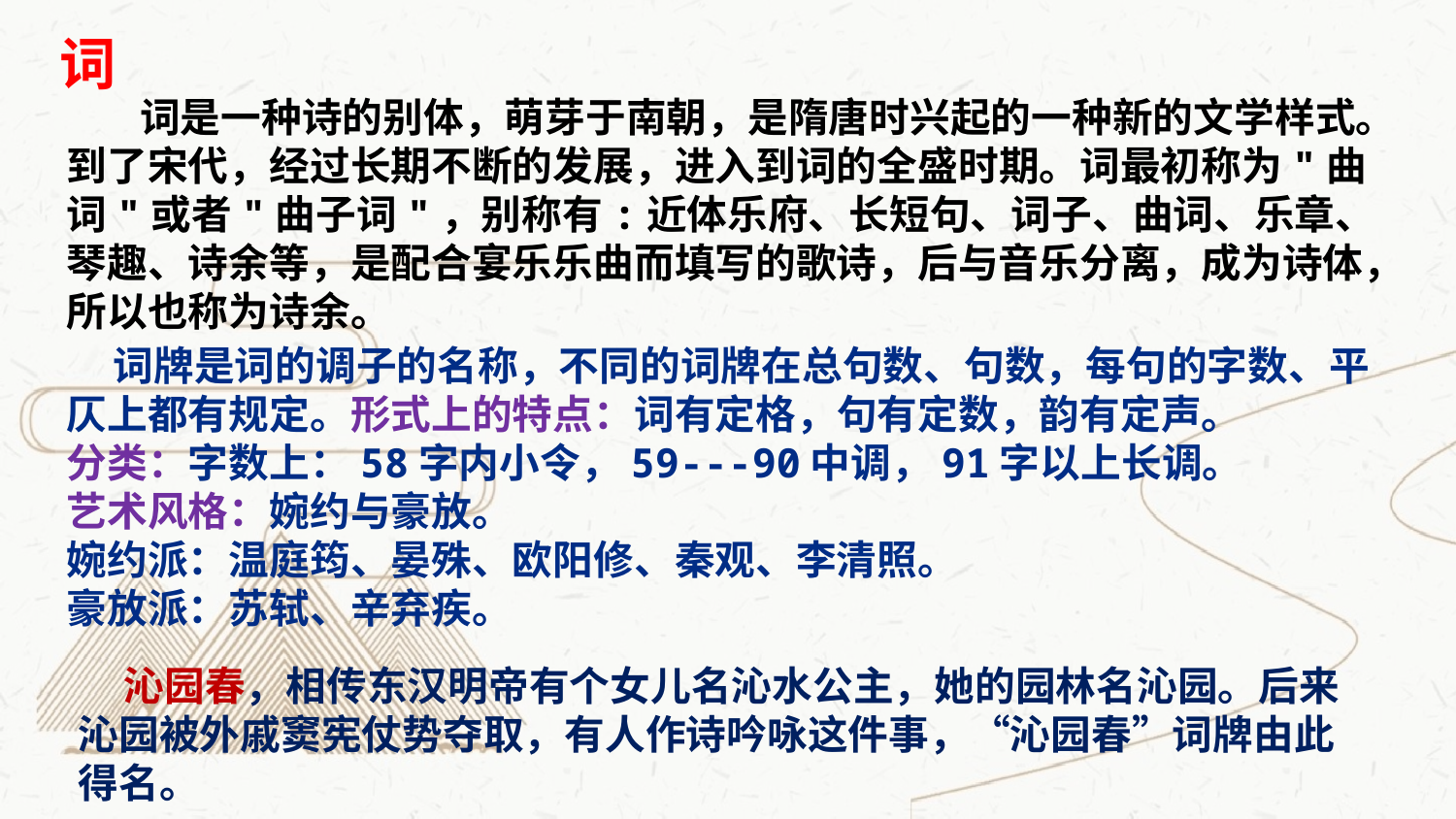

词
         词是一种诗的别体，萌芽于南朝，是隋唐时兴起的一种新的文学样式。到了宋代，经过长期不断的发展，进入到词的全盛时期。词最初称为"曲词"或者"曲子词"，别称有:近体乐府、长短句、词子、曲词、乐章、琴趣、诗余等，是配合宴乐乐曲而填写的歌诗，后与音乐分离，成为诗体，所以也称为诗余。

    词牌是词的调子的名称，不同的词牌在总句数、句数，每句的字数、平仄上都有规定。形式上的特点：词有定格，句有定数，韵有定声。
分类：字数上：58字内小令，59---90中调，91字以上长调。
艺术风格：婉约与豪放。
婉约派：温庭筠、晏殊、欧阳修、秦观、李清照。
豪放派：苏轼、辛弃疾。
    沁园春，相传东汉明帝有个女儿名沁水公主，她的园林名沁园。后来沁园被外戚窦宪仗势夺取，有人作诗吟咏这件事，“沁园春”词牌由此得名。